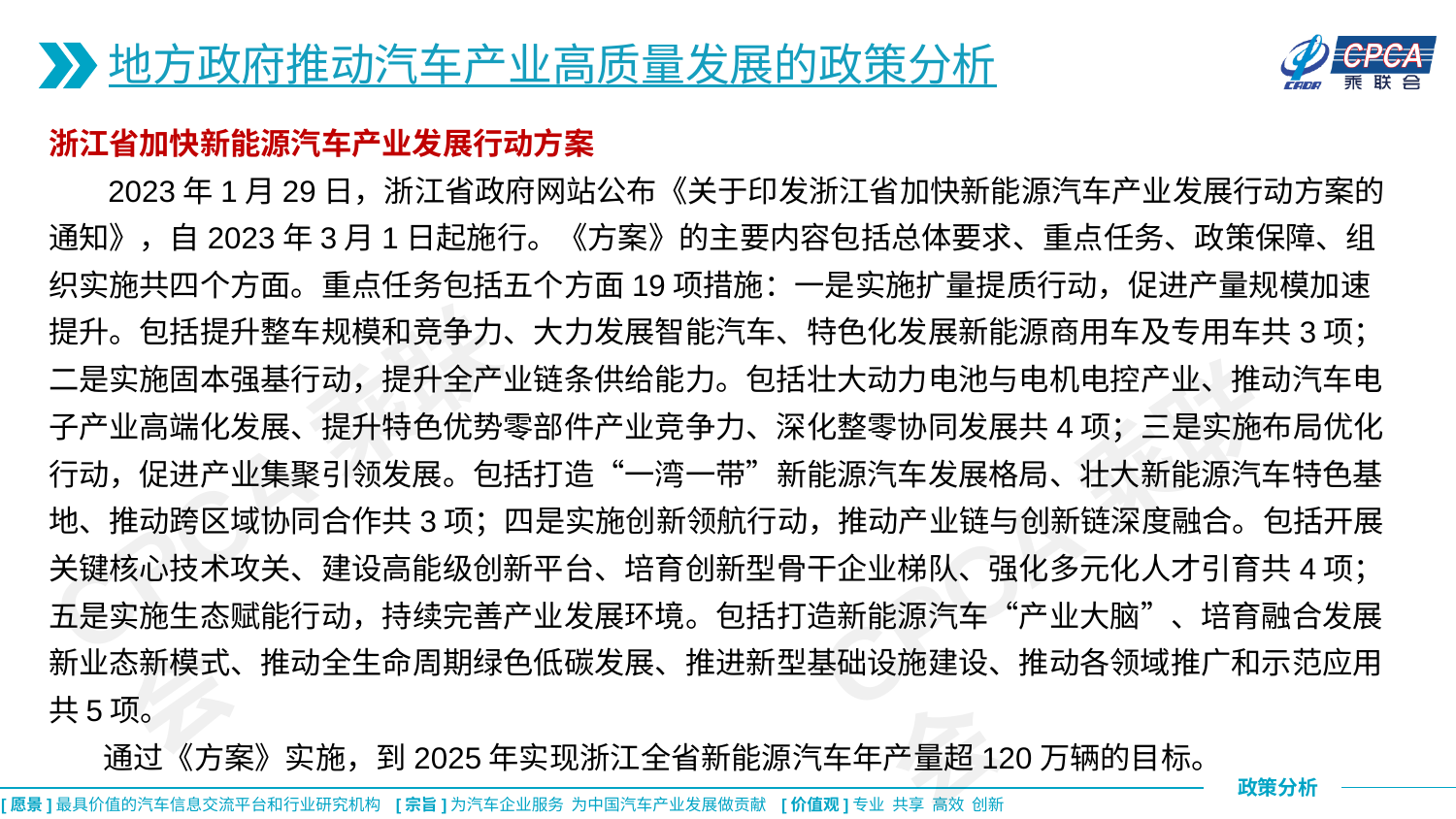

地方政府推动汽车产业高质量发展的政策分析
浙江省加快新能源汽车产业发展行动方案
       2023年1月29日，浙江省政府网站公布《关于印发浙江省加快新能源汽车产业发展行动方案的通知》，自2023年3月1日起施行。《方案》的主要内容包括总体要求、重点任务、政策保障、组织实施共四个方面。重点任务包括五个方面19项措施：一是实施扩量提质行动，促进产量规模加速提升。包括提升整车规模和竞争力、大力发展智能汽车、特色化发展新能源商用车及专用车共3项；二是实施固本强基行动，提升全产业链条供给能力。包括壮大动力电池与电机电控产业、推动汽车电子产业高端化发展、提升特色优势零部件产业竞争力、深化整零协同发展共4项；三是实施布局优化行动，促进产业集聚引领发展。包括打造“一湾一带”新能源汽车发展格局、壮大新能源汽车特色基地、推动跨区域协同合作共3项；四是实施创新领航行动，推动产业链与创新链深度融合。包括开展关键核心技术攻关、建设高能级创新平台、培育创新型骨干企业梯队、强化多元化人才引育共4项；五是实施生态赋能行动，持续完善产业发展环境。包括打造新能源汽车“产业大脑”、培育融合发展新业态新模式、推动全生命周期绿色低碳发展、推进新型基础设施建设、推动各领域推广和示范应用共5项。
       通过《方案》实施，到2025年实现浙江全省新能源汽车年产量超120万辆的目标。
CPCA乘联会
CPCA乘联会